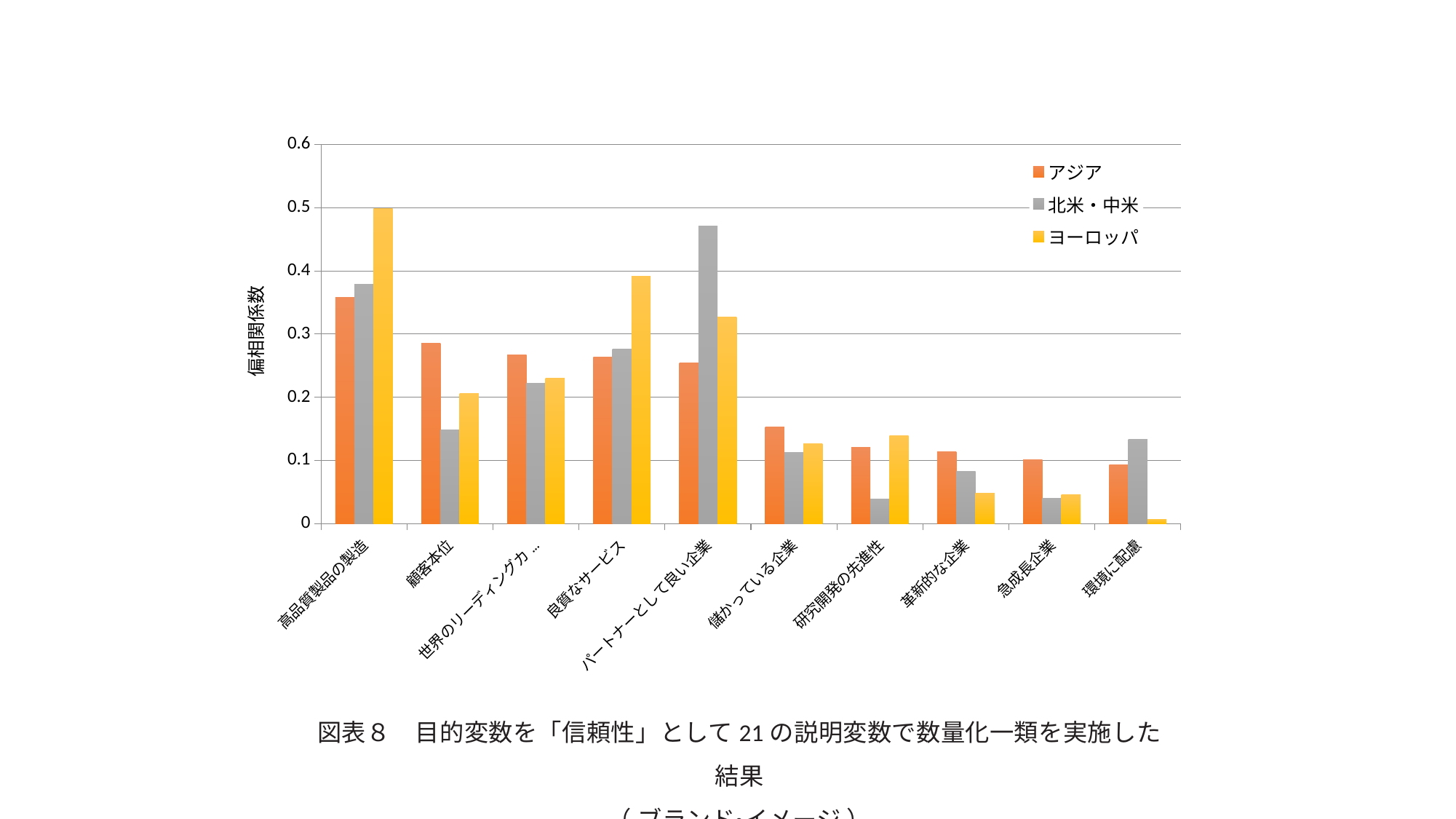

### Chart

| Category | アジア | 北米・中米 | ヨーロッパ |
|---|---|---|---|
| 高品質製品の製造 | 0.358 | 0.379 | 0.499 |
| 顧客本位 | 0.286 | 0.149 | 0.206 |
| 世界のリーディングカンパニー | 0.267 | 0.222 | 0.23 |
| 良質なサービス | 0.264 | 0.276 | 0.391 |
| パートナーとして良い企業 | 0.254 | 0.471 | 0.327 |
| 儲かっている企業 | 0.153 | 0.113 | 0.126 |
| 研究開発の先進性 | 0.121 | 0.039 | 0.139 |
| 革新的な企業 | 0.114 | 0.083 | 0.048 |
| 急成長企業 | 0.101 | 0.04 | 0.046 |
| 環境に配慮 | 0.093 | 0.134 | 0.007 |
偏相関係数
図表８　目的変数を「信頼性」として21の説明変数で数量化一類を実施した結果
（ ブランド・イメージ ）